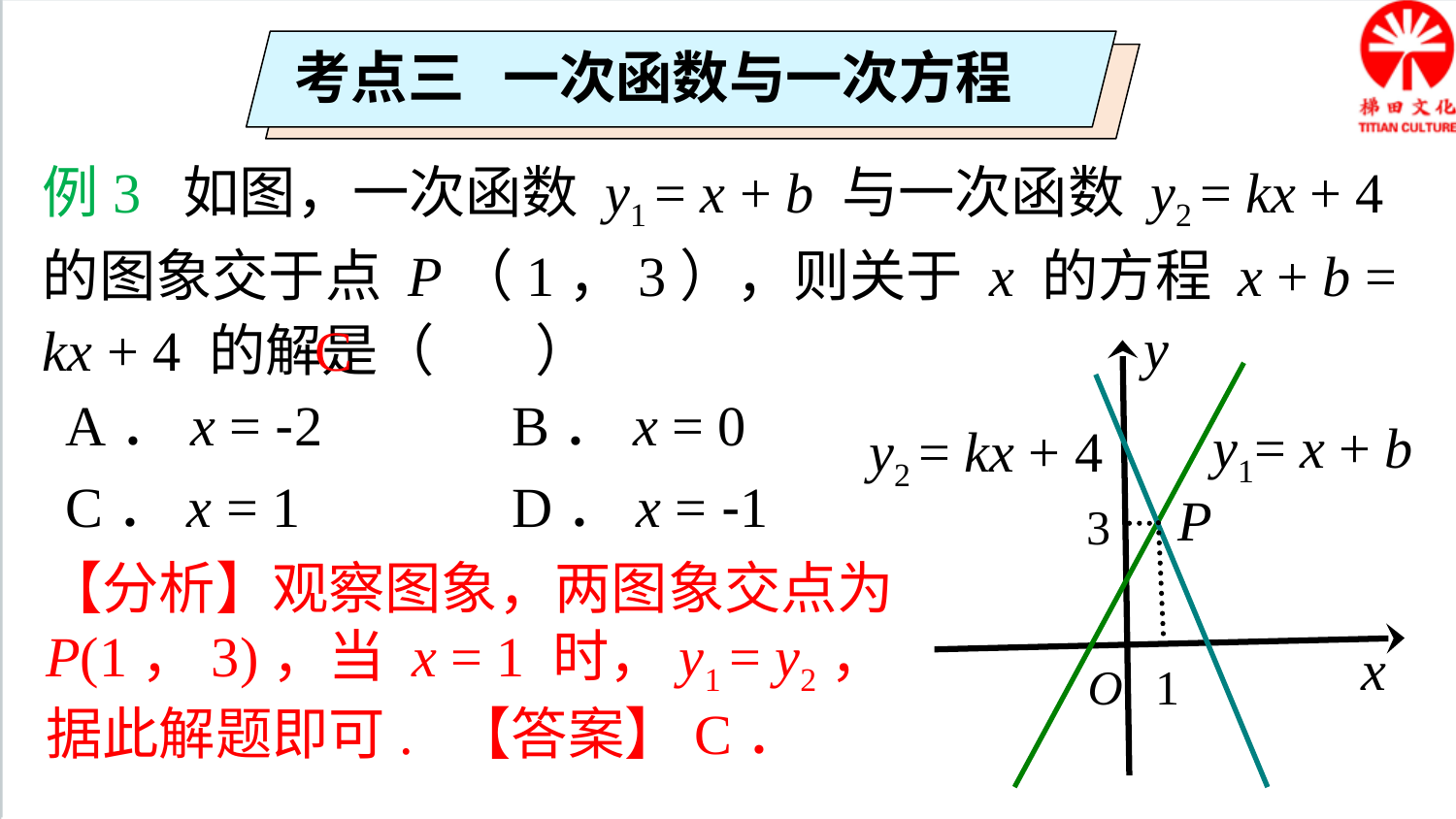

考点三   一次函数与一次方程
例3  如图，一次函数 y1 = x + b 与一次函数 y2 = kx + 4 的图象交于点 P（1，3），则关于 x 的方程 x + b = kx + 4 的解是（        ）
y
C

A．x = -2	           B．x = 0
C．x = 1	           D．x = -1

y1= x + b
y2 = kx + 4
P
3

【分析】观察图象，两图象交点为
P(1，3)，当 x = 1 时，y1 = y2，
据此解题即可.  【答案】C．
x

O
1